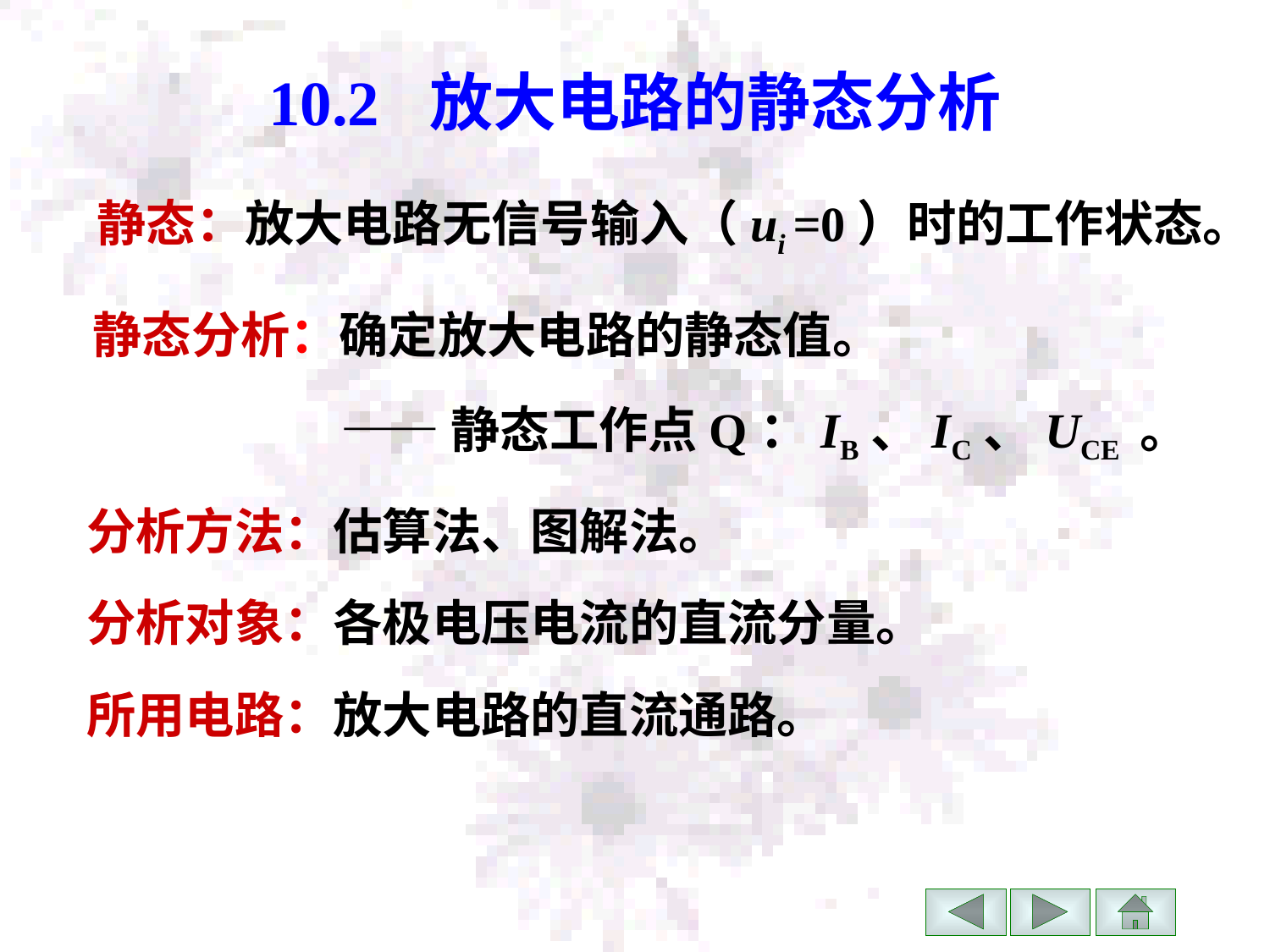

# 10.2  放大电路的静态分析
静态：放大电路无信号输入（ui =0）时的工作状态。
静态分析：确定放大电路的静态值。
——静态工作点Q：IB、IC、UCE 。
分析方法：估算法、图解法。
分析对象：各极电压电流的直流分量。
所用电路：放大电路的直流通路。